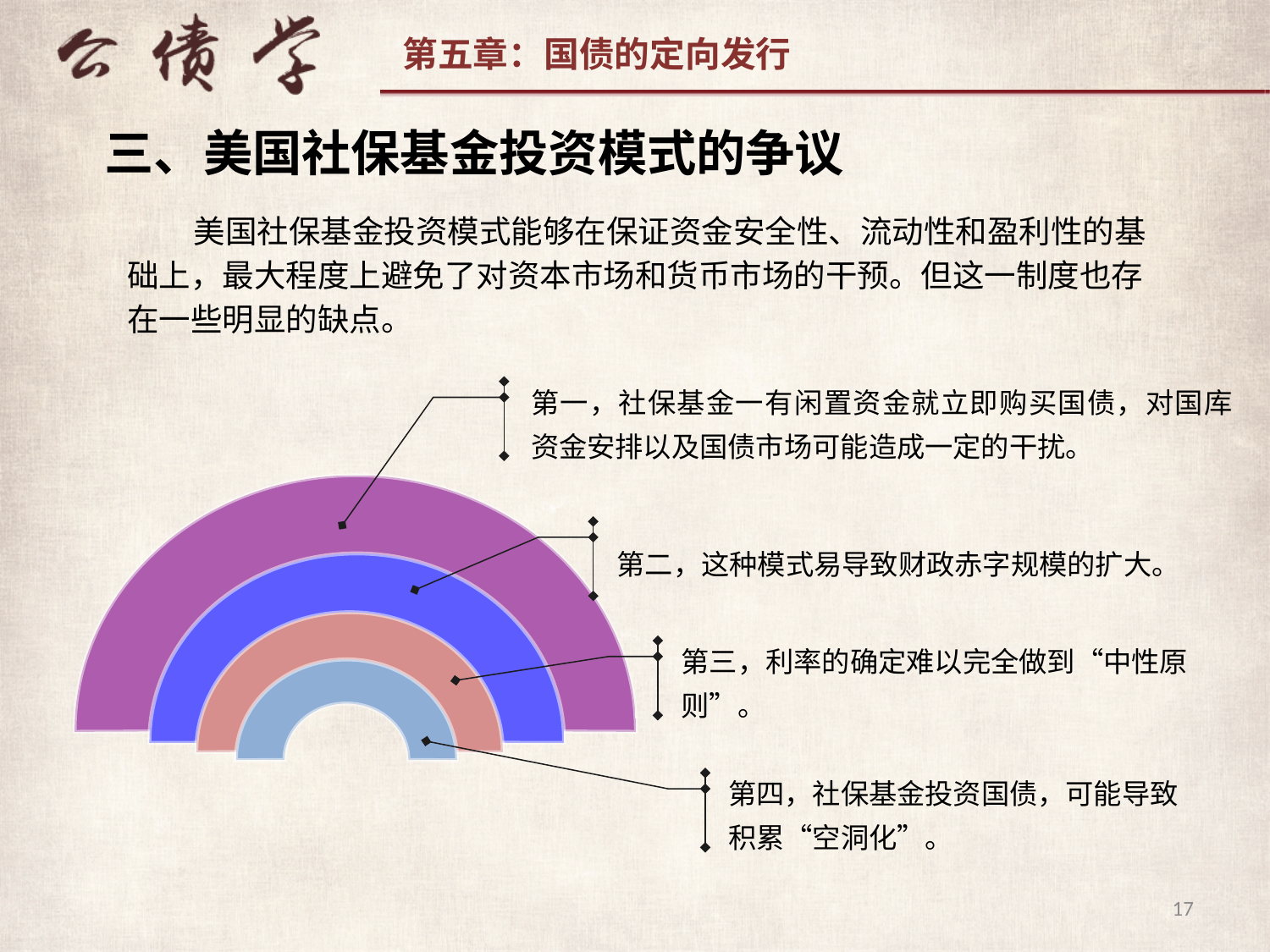

三、美国社保基金投资模式的争议
   美国社保基金投资模式能够在保证资金安全性、流动性和盈利性的基础上，最大程度上避免了对资本市场和货币市场的干预。但这一制度也存在一些明显的缺点。
第一，社保基金一有闲置资金就立即购买国债，对国库资金安排以及国债市场可能造成一定的干扰。

第二，这种模式易导致财政赤字规模的扩大。

第三，利率的确定难以完全做到“中性原则”。

第四，社保基金投资国债，可能导致积累“空洞化”。
17